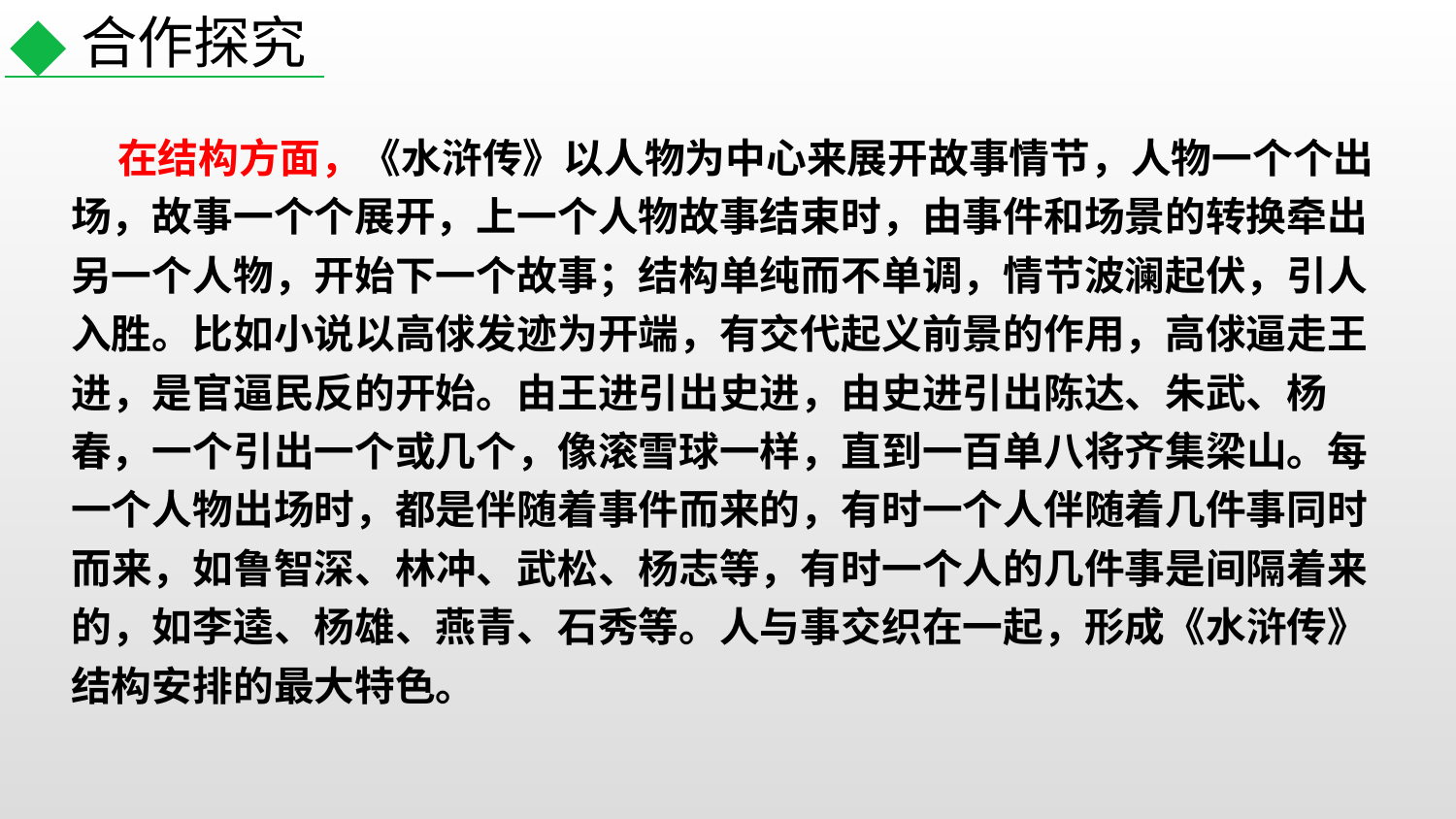

合作探究

    在结构方面，《水浒传》以人物为中心来展开故事情节，人物一个个出场，故事一个个展开，上一个人物故事结束时，由事件和场景的转换牵出另一个人物，开始下一个故事；结构单纯而不单调，情节波澜起伏，引人入胜。比如小说以高俅发迹为开端，有交代起义前景的作用，高俅逼走王进，是官逼民反的开始。由王进引出史进，由史进引出陈达、朱武、杨春，一个引出一个或几个，像滚雪球一样，直到一百单八将齐集梁山。每一个人物出场时，都是伴随着事件而来的，有时一个人伴随着几件事同时而来，如鲁智深、林冲、武松、杨志等，有时一个人的几件事是间隔着来的，如李逵、杨雄、燕青、石秀等。人与事交织在一起，形成《水浒传》结构安排的最大特色。